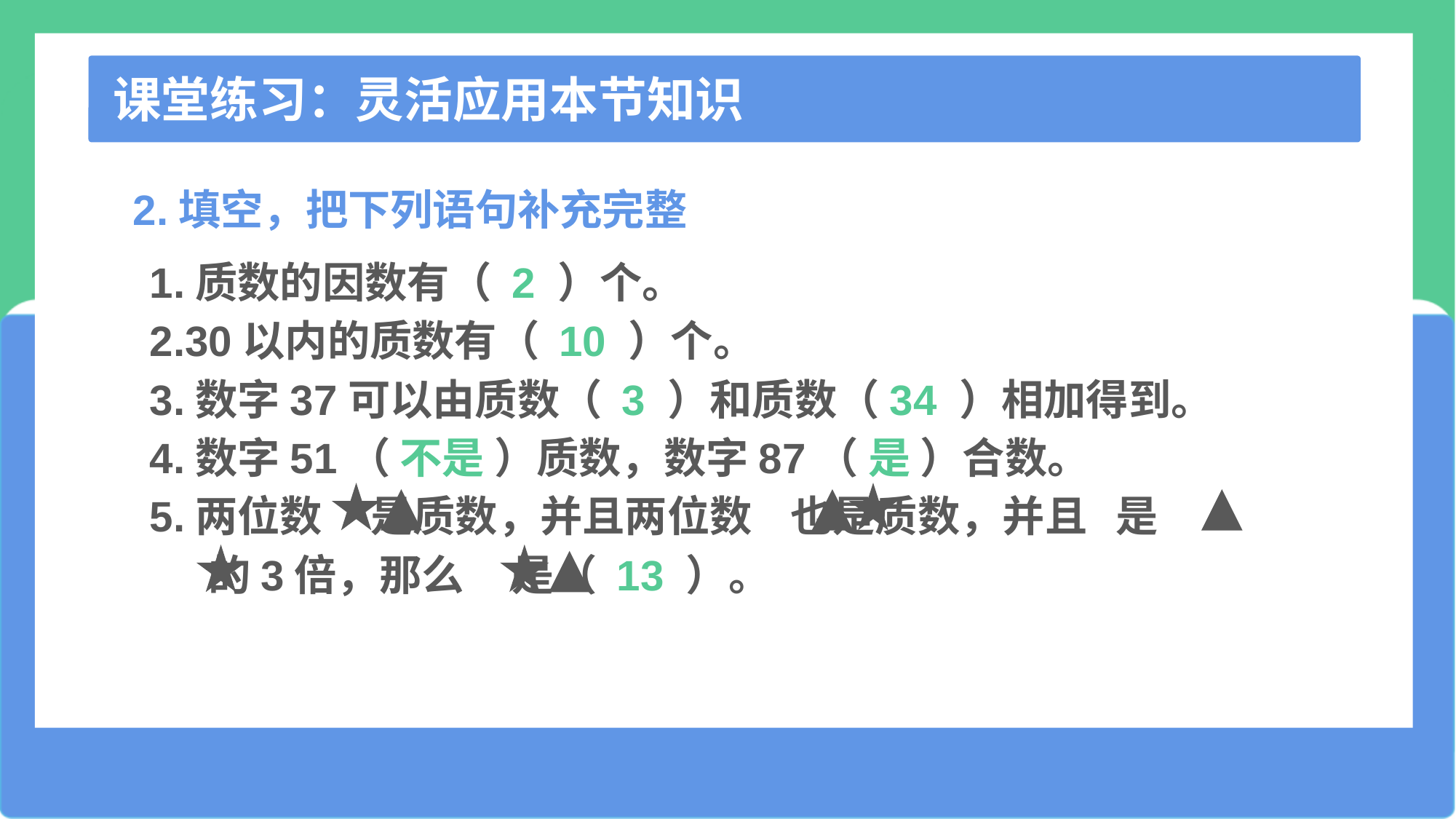

课堂练习：灵活应用本节知识
2.填空，把下列语句补充完整

1.质数的因数有（ 2 ）个。
2.30以内的质数有（ 10 ）个。
3.数字37可以由质数（ 3 ）和质数（34 ）相加得到。
4.数字51（ 不是 ）质数，数字87（ 是 ）合数。
5.两位数     是质数，并且两位数    也是质数，并且   是
     的3倍，那么     是（ 13 ）。